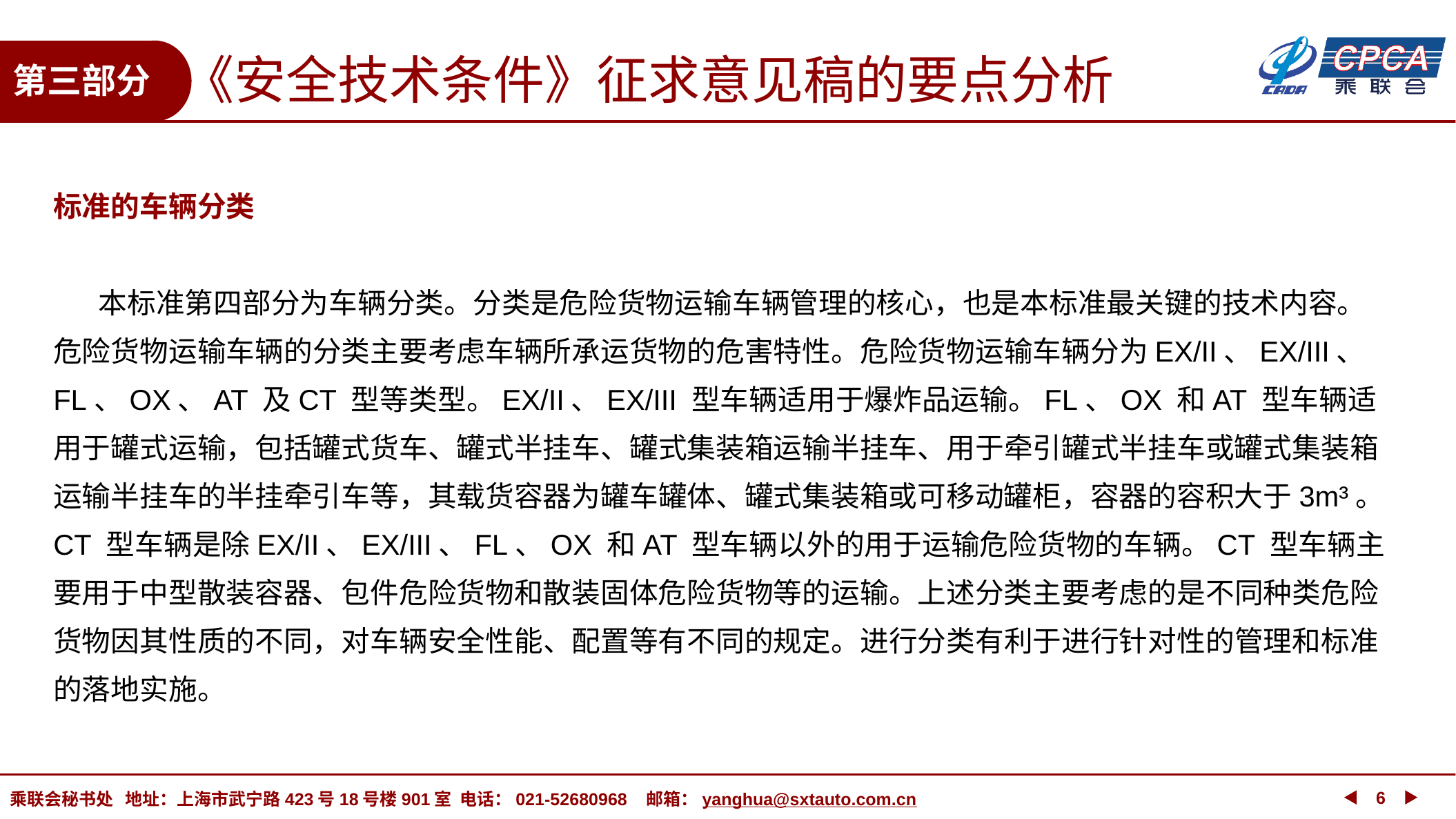

《安全技术条件》征求意见稿的要点分析
第三部分
标准的车辆分类

      本标准第四部分为车辆分类。分类是危险货物运输车辆管理的核心，也是本标准最关键的技术内容。危险货物运输车辆的分类主要考虑车辆所承运货物的危害特性。危险货物运输车辆分为EX/II、EX/III、FL、OX、AT 及CT 型等类型。EX/II、EX/III 型车辆适用于爆炸品运输。FL、OX 和AT 型车辆适用于罐式运输，包括罐式货车、罐式半挂车、罐式集装箱运输半挂车、用于牵引罐式半挂车或罐式集装箱运输半挂车的半挂牵引车等，其载货容器为罐车罐体、罐式集装箱或可移动罐柜，容器的容积大于3m³。CT 型车辆是除EX/II、EX/III、FL、OX 和AT 型车辆以外的用于运输危险货物的车辆。CT 型车辆主要用于中型散装容器、包件危险货物和散装固体危险货物等的运输。上述分类主要考虑的是不同种类危险货物因其性质的不同，对车辆安全性能、配置等有不同的规定。进行分类有利于进行针对性的管理和标准的落地实施。